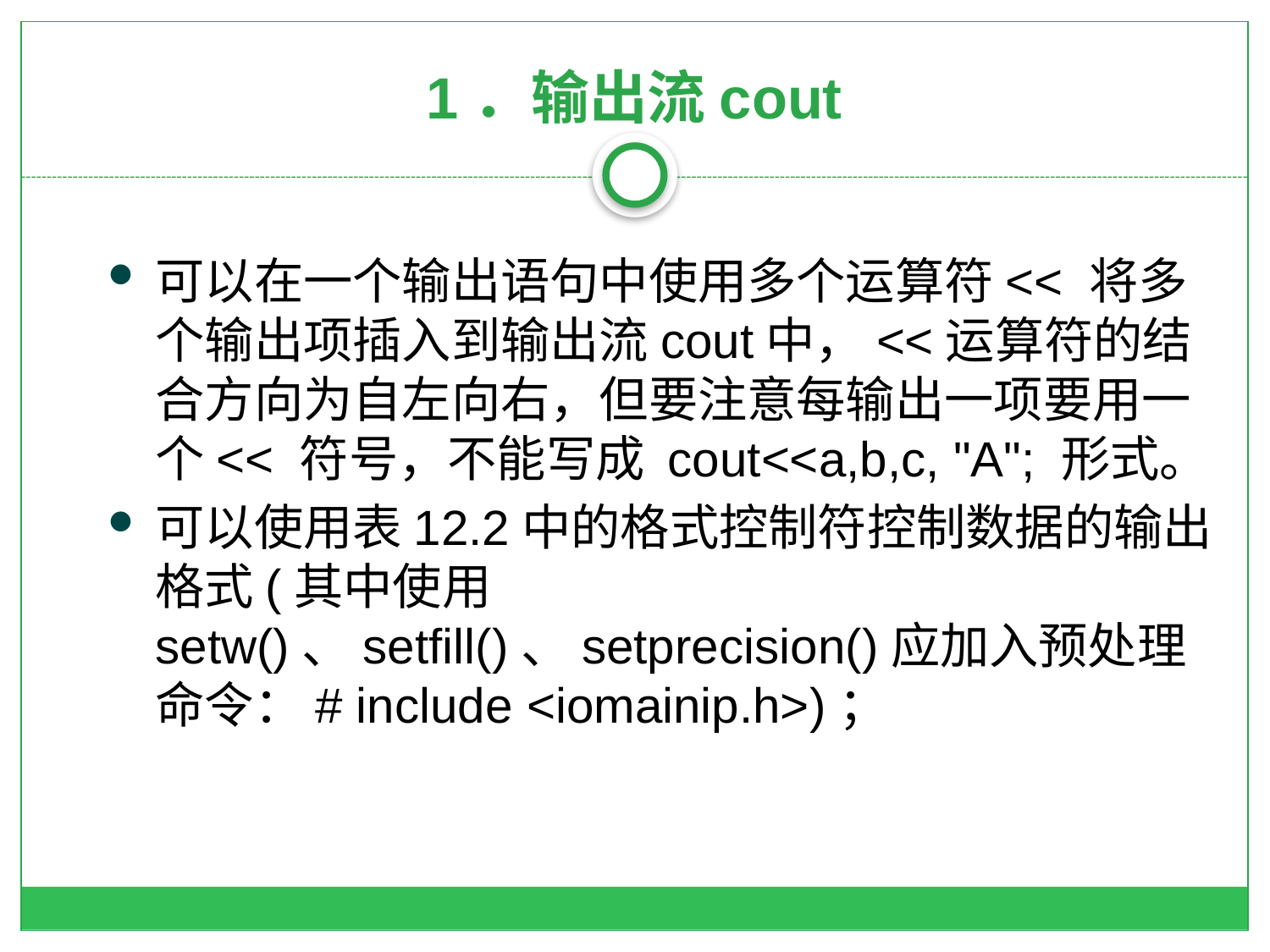

# 1．输出流cout
可以在一个输出语句中使用多个运算符<< 将多个输出项插入到输出流cout中，<<运算符的结合方向为自左向右，但要注意每输出一项要用一个<< 符号，不能写成 cout<<a,b,c, "A"; 形式。
可以使用表12.2中的格式控制符控制数据的输出格式(其中使用setw()、setfill()、setprecision()应加入预处理命令：# include <iomainip.h>)；